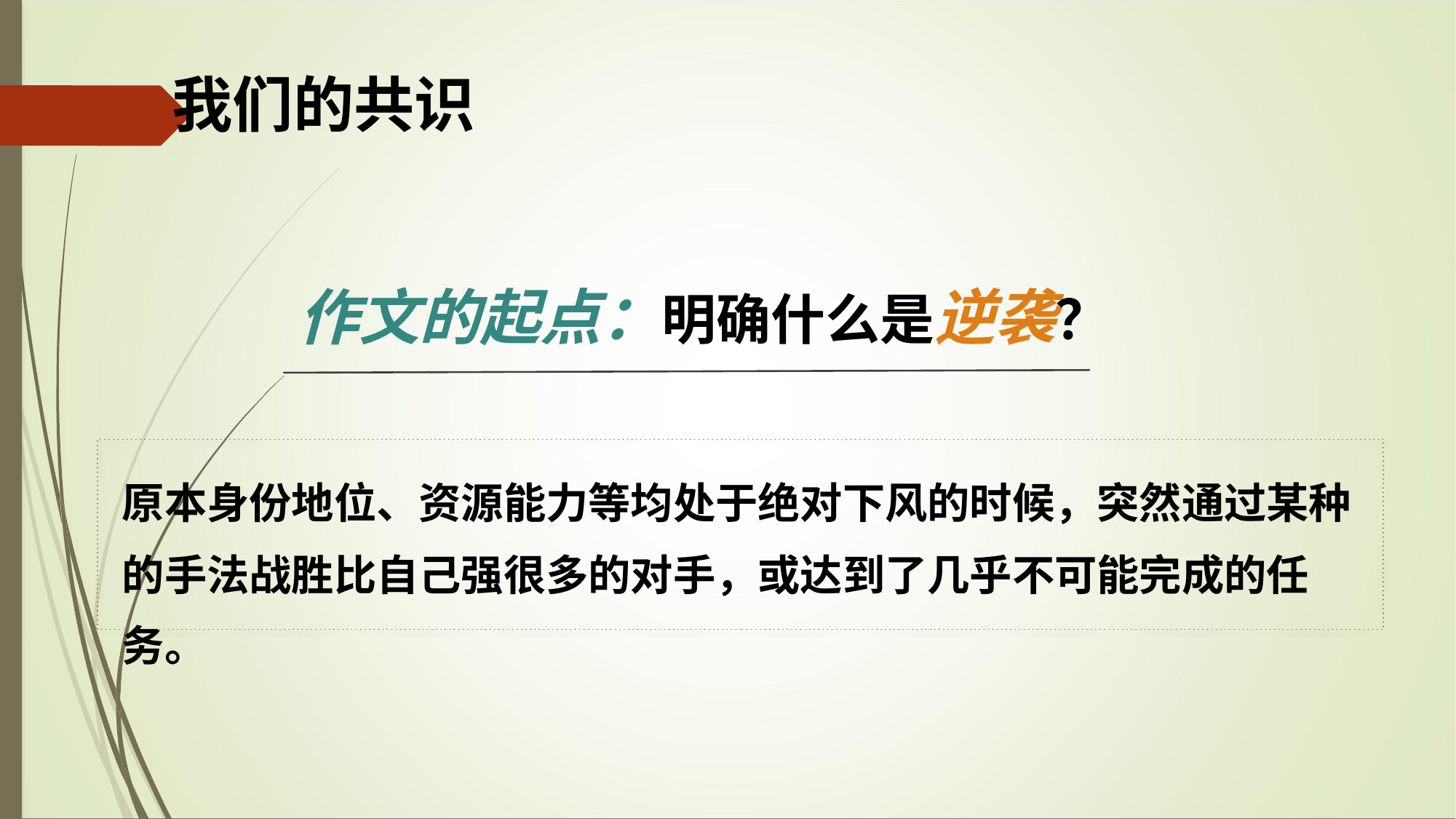

我们的共识
 作文的起点：明确什么是逆袭？

原本身份地位、资源能力等均处于绝对下风的时候，突然通过某种的手法战胜比自己强很多的对手，或达到了几乎不可能完成的任务。